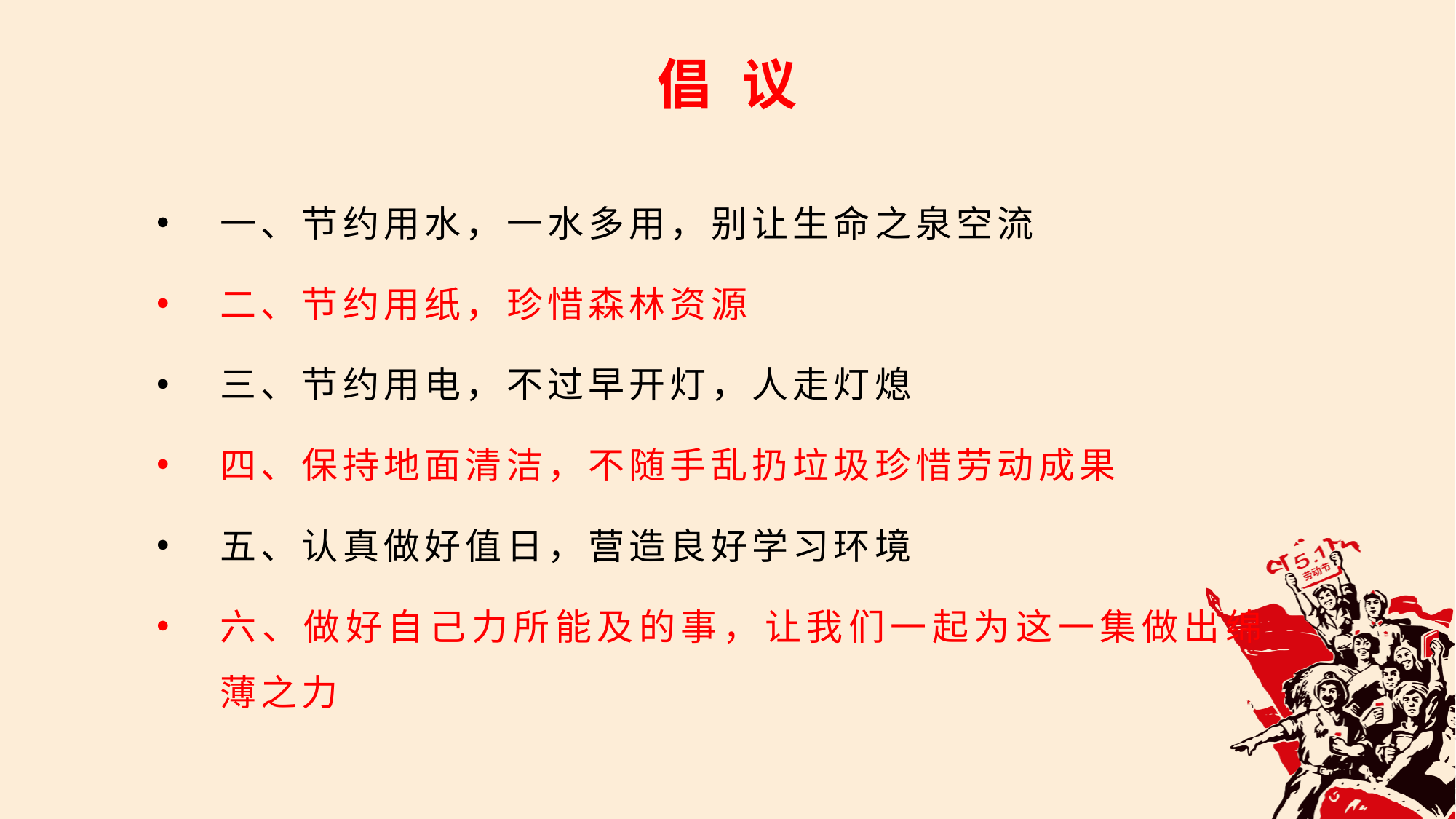

倡 议
一、节约用水，一水多用，别让生命之泉空流
二、节约用纸，珍惜森林资源
三、节约用电，不过早开灯，人走灯熄
四、保持地面清洁，不随手乱扔垃圾珍惜劳动成果
五、认真做好值日，营造良好学习环境
六、做好自己力所能及的事，让我们一起为这一集做出绵薄之力